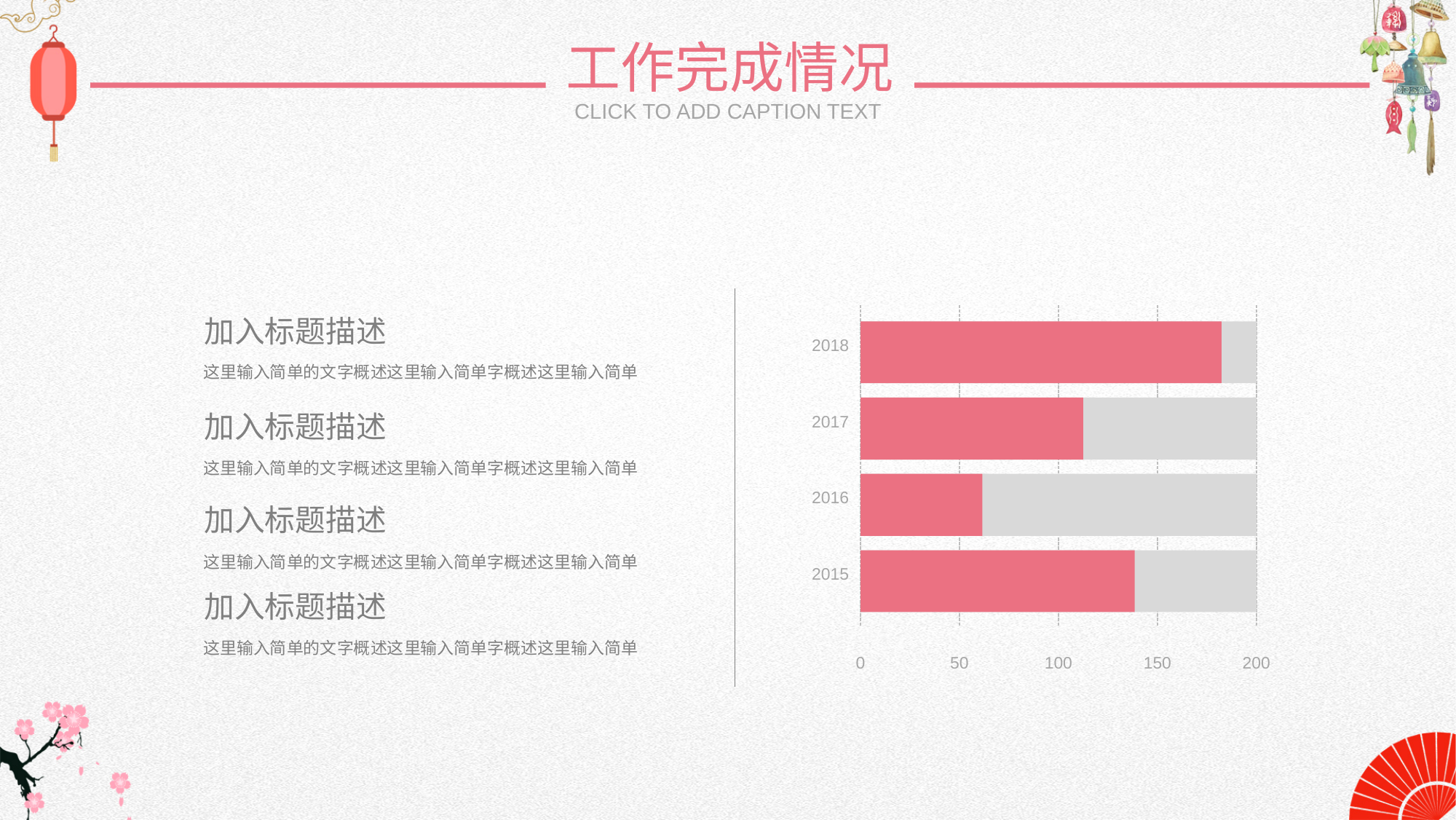

工作完成情况

CLICK TO ADD CAPTION TEXT

2018

2017

2016

2015
0
50
100
150
200
加入标题描述
这里输入简单的文字概述这里输入简单字概述这里输入简单
加入标题描述
这里输入简单的文字概述这里输入简单字概述这里输入简单
加入标题描述
这里输入简单的文字概述这里输入简单字概述这里输入简单
加入标题描述
这里输入简单的文字概述这里输入简单字概述这里输入简单